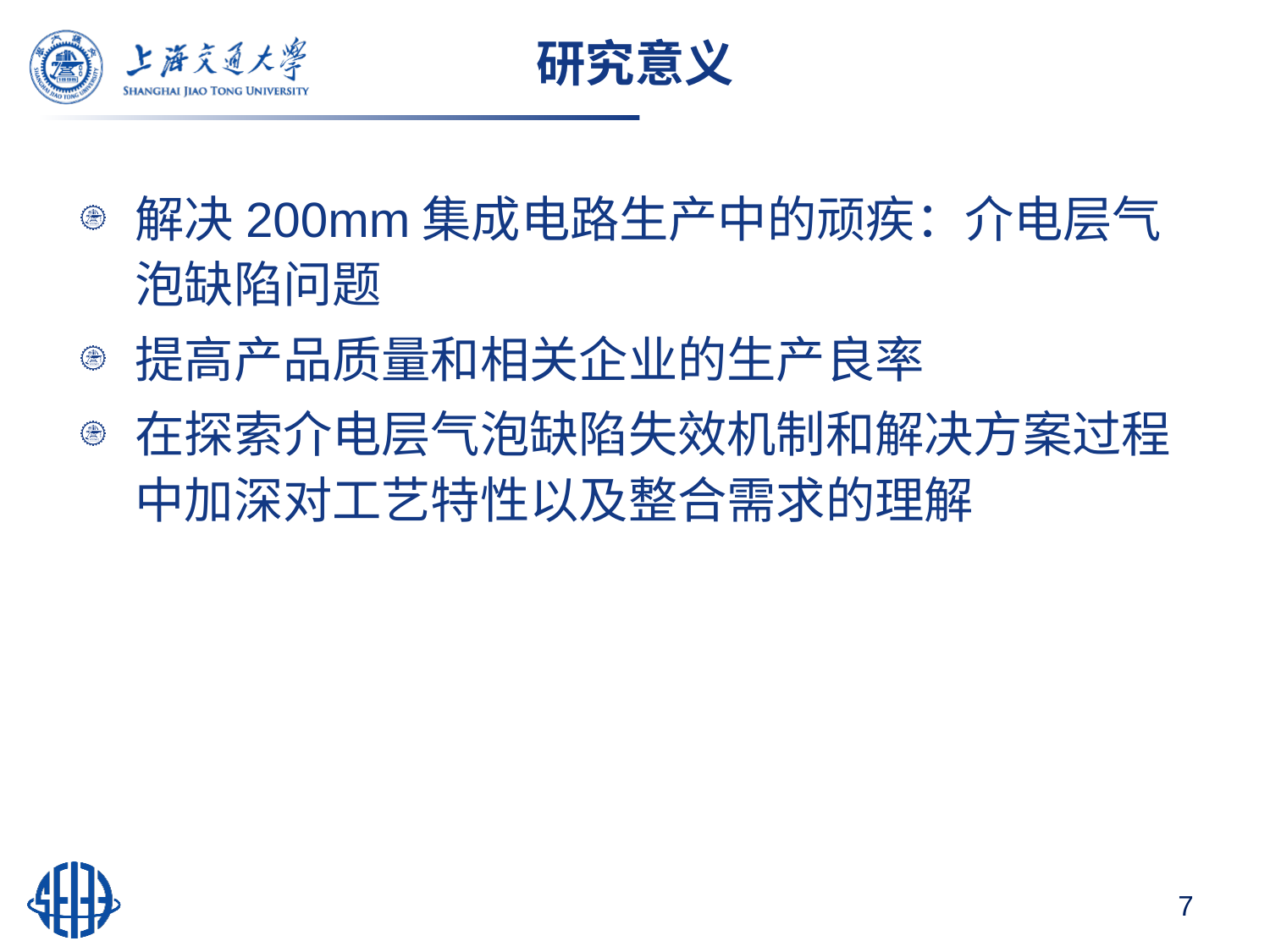

# 研究意义
解决200mm集成电路生产中的顽疾：介电层气泡缺陷问题
提高产品质量和相关企业的生产良率
在探索介电层气泡缺陷失效机制和解决方案过程中加深对工艺特性以及整合需求的理解

7